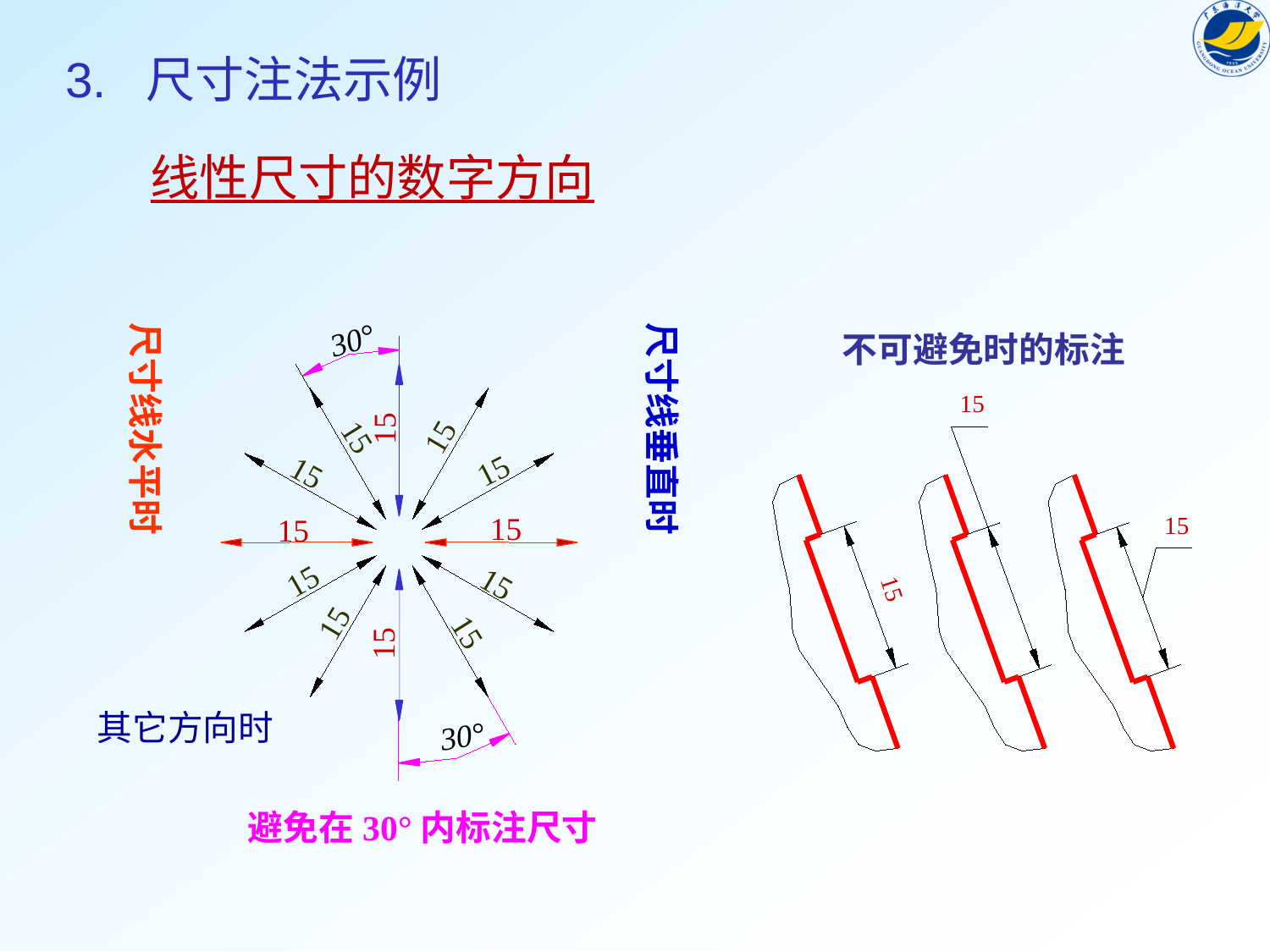

3.  尺寸注法示例
线性尺寸的数字方向
尺寸线水平时
尺寸线垂直时
30°

不可避免时的标注

15

15

15

15
15

15

15

15

15

15

15

15

15

15

15

30°

其它方向时

避免在30°内标注尺寸